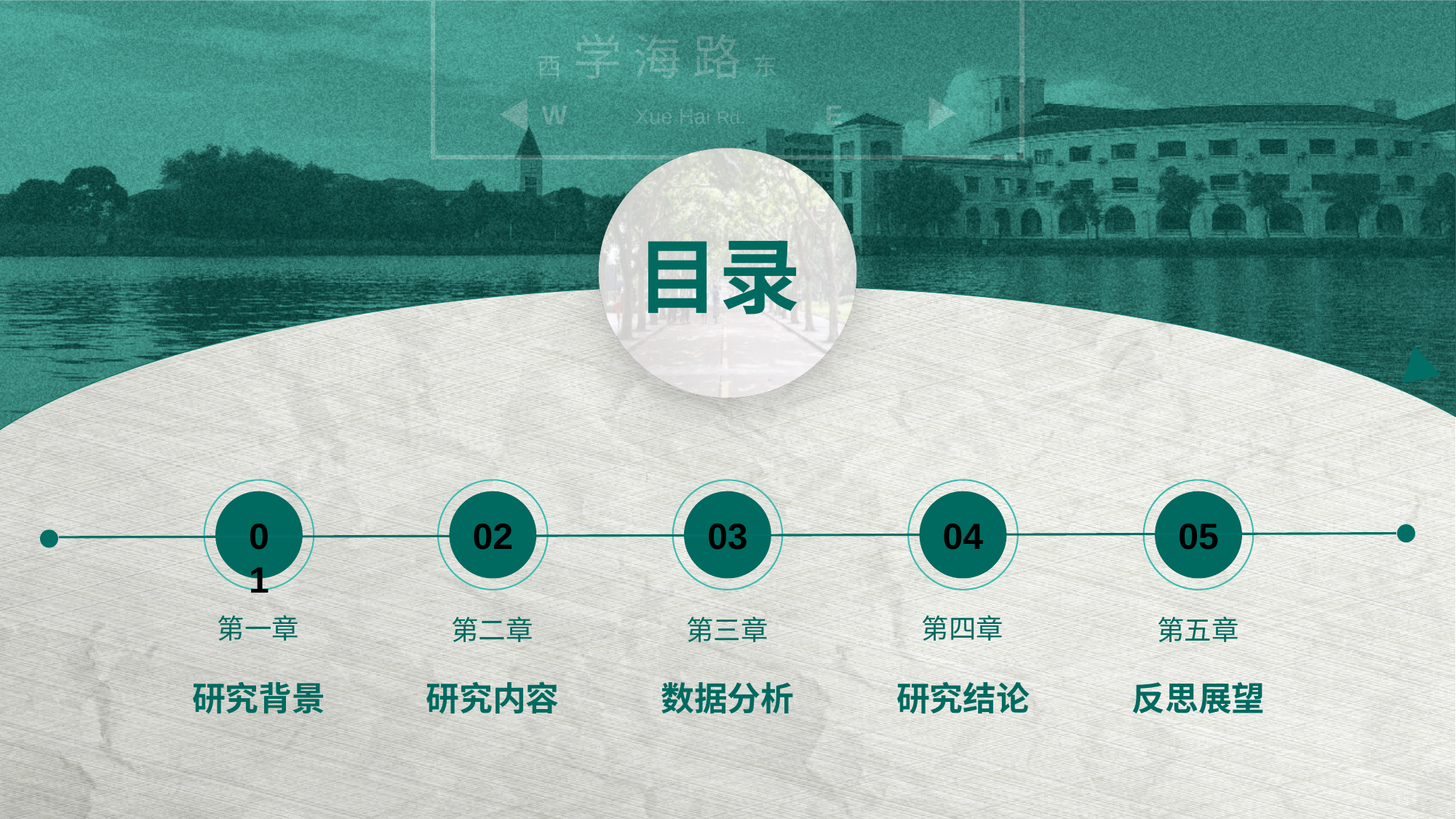

目录

01
02
03
04
05

第一章
第四章
第二章
第五章
第三章
研究背景
研究内容
数据分析
研究结论
反思展望